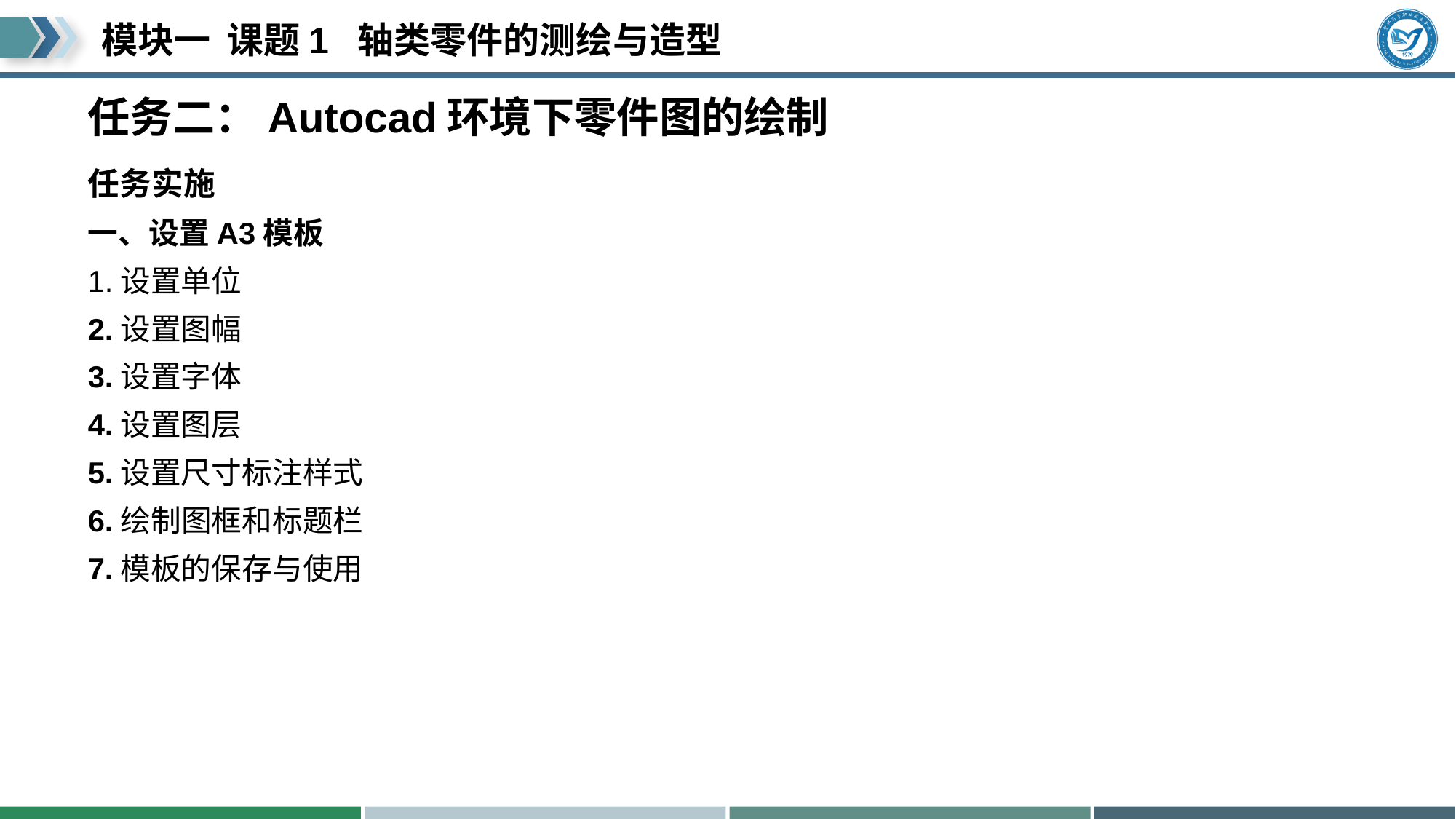

# 任务二：Autocad环境下零件图的绘制
任务实施
一、设置A3模板
1.设置单位
2.设置图幅
3.设置字体
4.设置图层
5.设置尺寸标注样式
6.绘制图框和标题栏
7.模板的保存与使用